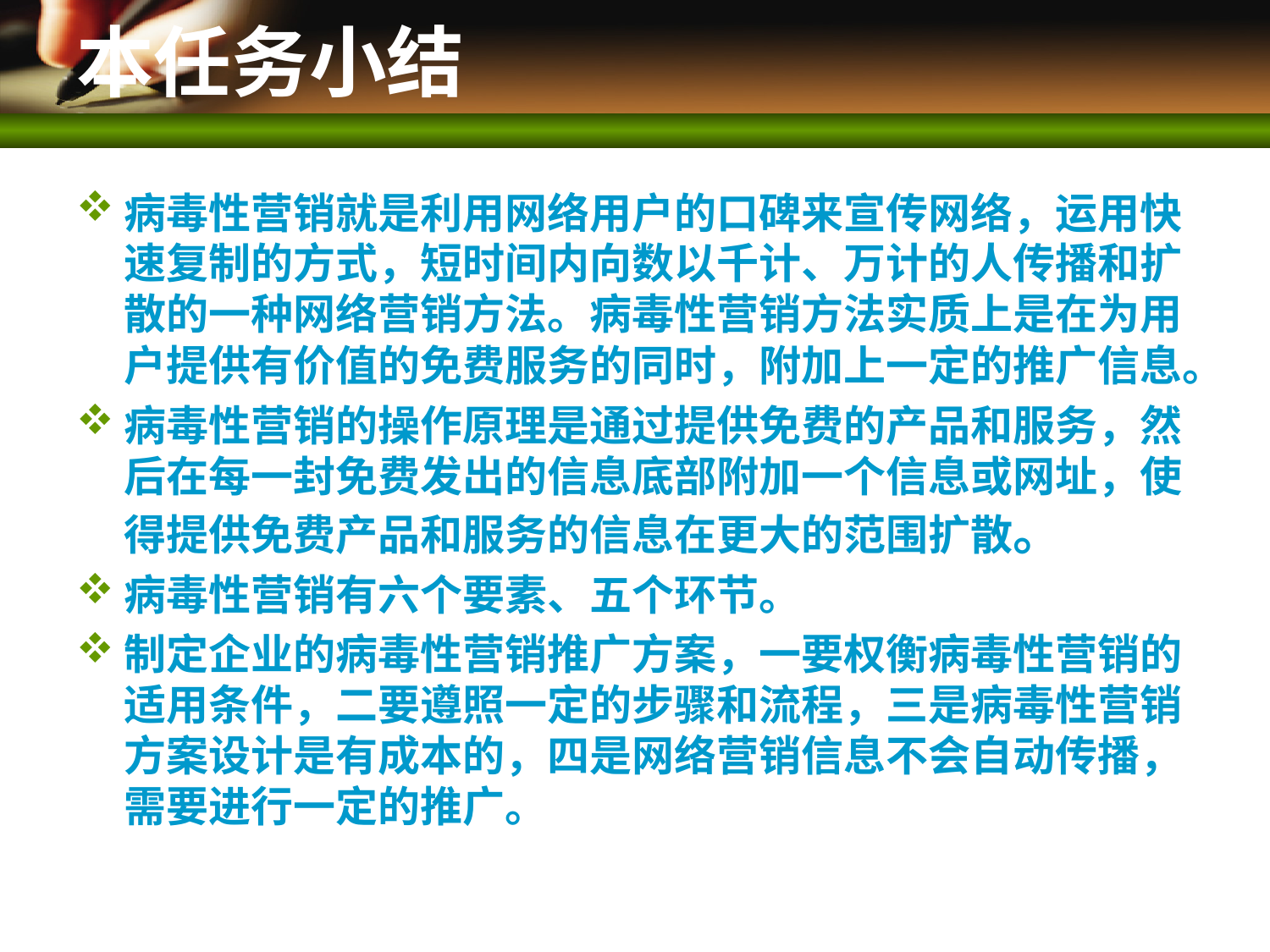

# 本任务小结
病毒性营销就是利用网络用户的口碑来宣传网络，运用快速复制的方式，短时间内向数以千计、万计的人传播和扩散的一种网络营销方法。病毒性营销方法实质上是在为用户提供有价值的免费服务的同时，附加上一定的推广信息。
病毒性营销的操作原理是通过提供免费的产品和服务，然后在每一封免费发出的信息底部附加一个信息或网址，使得提供免费产品和服务的信息在更大的范围扩散。
病毒性营销有六个要素、五个环节。
制定企业的病毒性营销推广方案，一要权衡病毒性营销的适用条件，二要遵照一定的步骤和流程，三是病毒性营销方案设计是有成本的，四是网络营销信息不会自动传播，需要进行一定的推广。